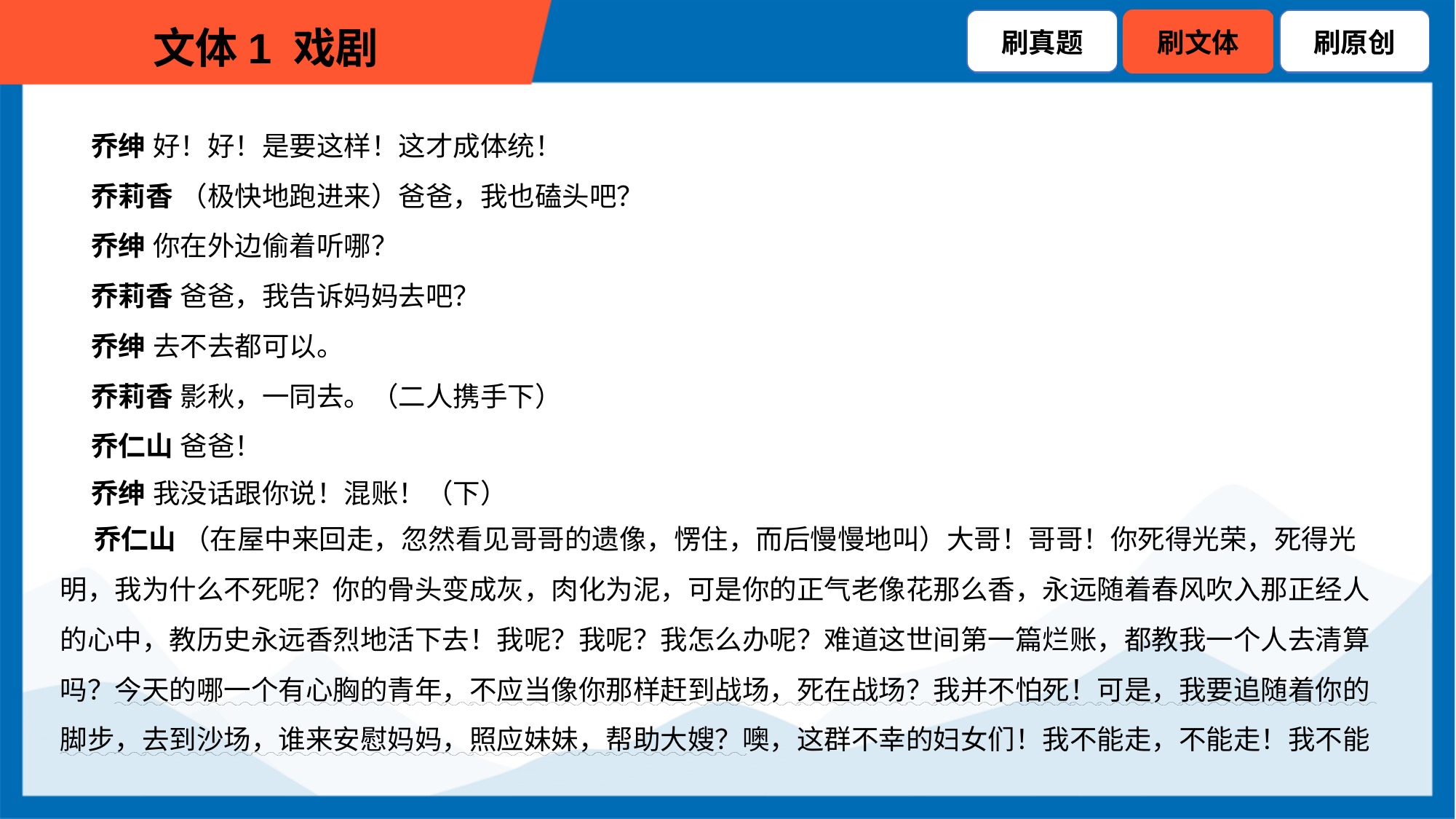

乔绅 好！好！是要这样！这才成体统！
    乔莉香 （极快地跑进来）爸爸，我也磕头吧？
    乔绅 你在外边偷着听哪？
    乔莉香 爸爸，我告诉妈妈去吧？
    乔绅 去不去都可以。
    乔莉香 影秋，一同去。（二人携手下）
    乔仁山 爸爸！
    乔绅 我没话跟你说！混账！（下）
    乔仁山 （在屋中来回走，忽然看见哥哥的遗像，愣住，而后慢慢地叫）大哥！哥哥！你死得光荣，死得光
明，我为什么不死呢？你的骨头变成灰，肉化为泥，可是你的正气老像花那么香，永远随着春风吹入那正经人
的心中，教历史永远香烈地活下去！我呢？我呢？我怎么办呢？难道这世间第一篇烂账，都教我一个人去清算
吗？今天的哪一个有心胸的青年，不应当像你那样赶到战场，死在战场？我并不怕死！可是，我要追随着你的
脚步，去到沙场，谁来安慰妈妈，照应妹妹，帮助大嫂？噢，这群不幸的妇女们！我不能走，不能走！我不能